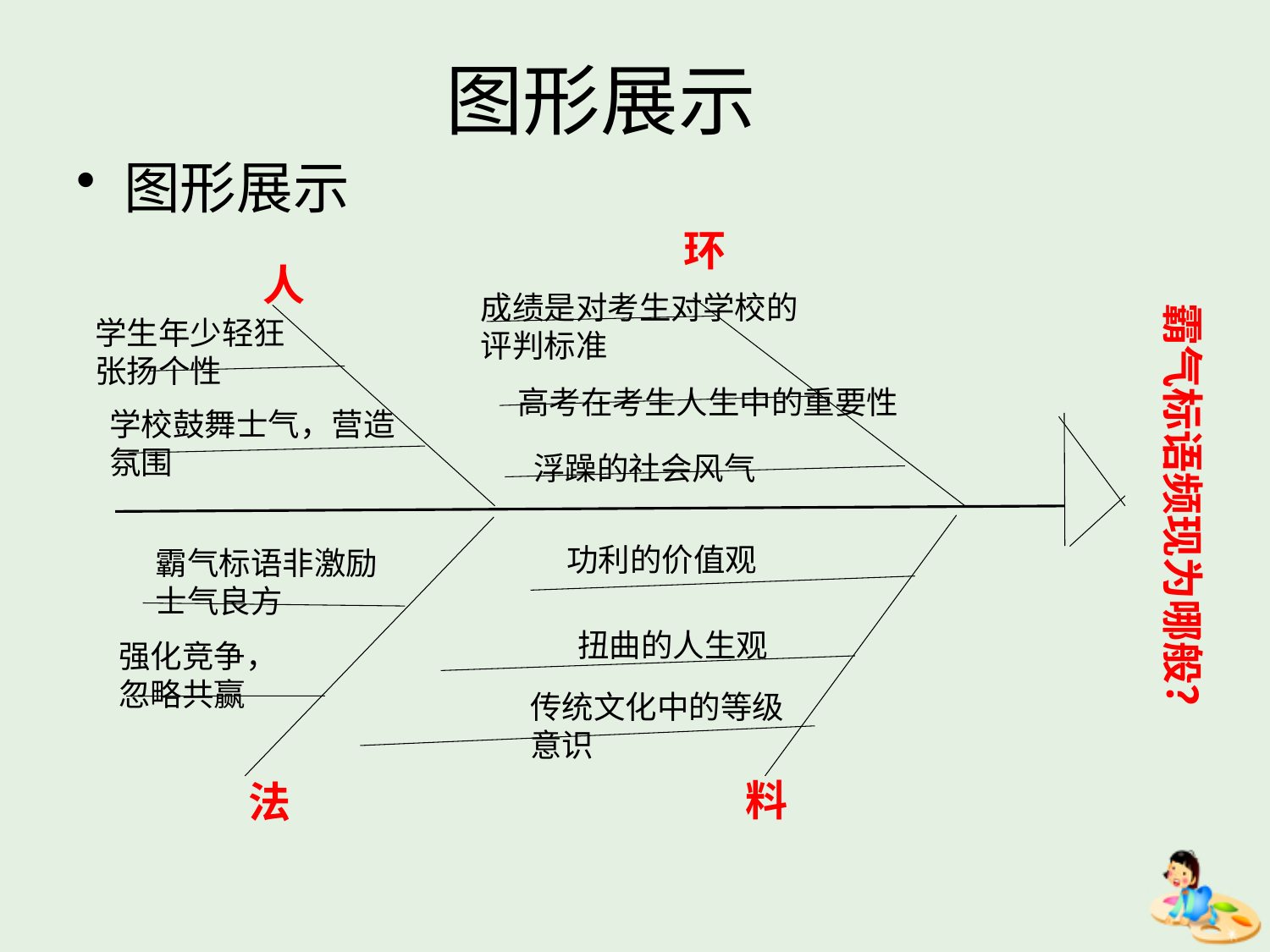

# 图形展示
图形展示
环
人
成绩是对考生对学校的评判标准
霸气标语频现为哪般？
学生年少轻狂张扬个性
高考在考生人生中的重要性
学校鼓舞士气，营造氛围
浮躁的社会风气
功利的价值观
霸气标语非激励士气良方
扭曲的人生观
强化竞争，忽略共赢
传统文化中的等级意识
料
法